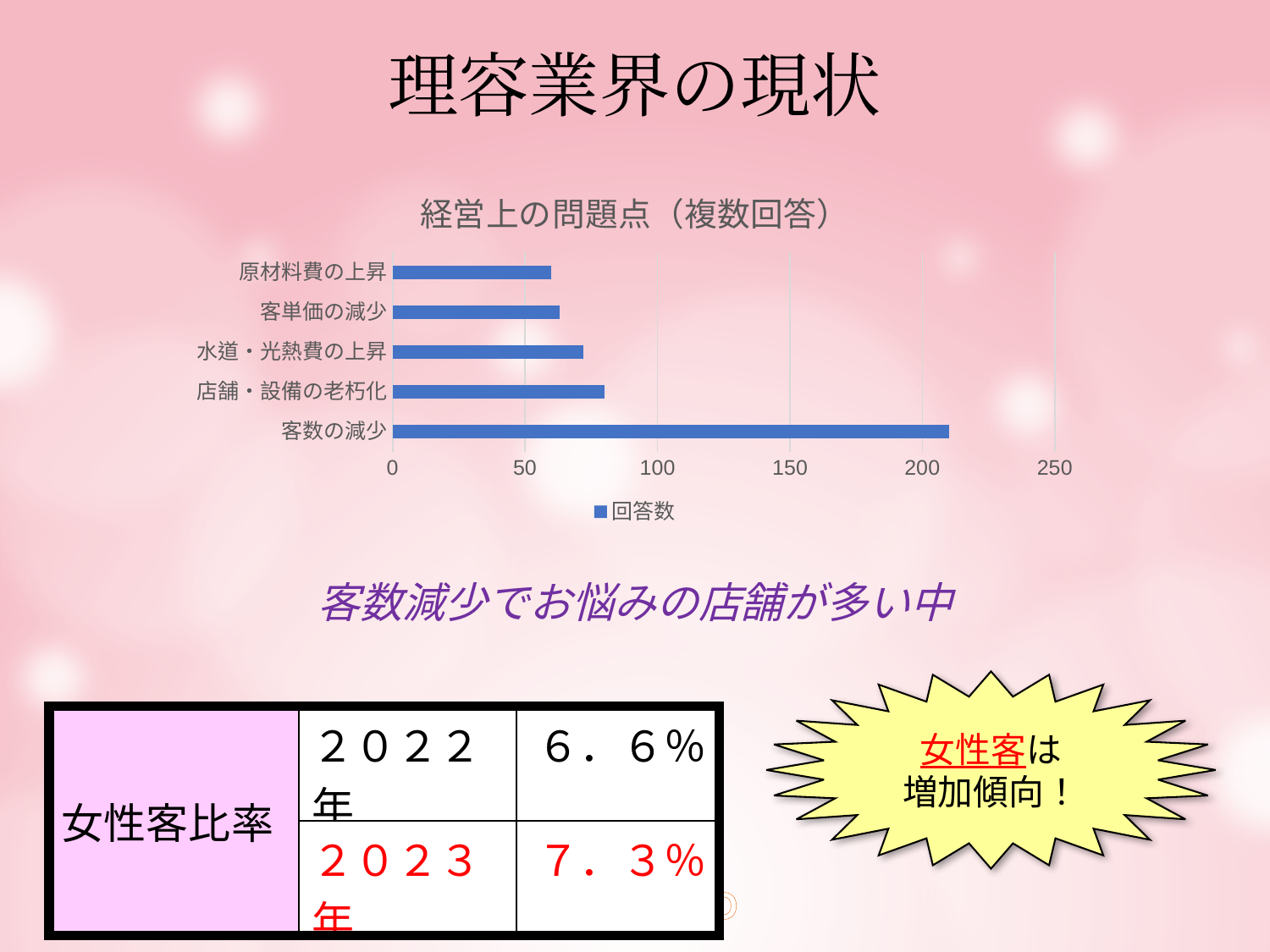

理容業界の現状

### Chart: 経営上の問題点（複数回答）

| Category | 回答数 |
|---|---|
| 客数の減少 | 210.0 |
| 店舗・設備の老朽化 | 80.0 |
| 水道・光熱費の上昇 | 72.0 |
| 客単価の減少 | 63.0 |
| 原材料費の上昇 | 60.0 |
客数減少でお悩みの店舗が多い中
女性客は
増加傾向！
| 女性客比率 | ２０２２年 | ６．６％ |
| --- | --- | --- |
|  | ２０２３年 | ７．３％ |